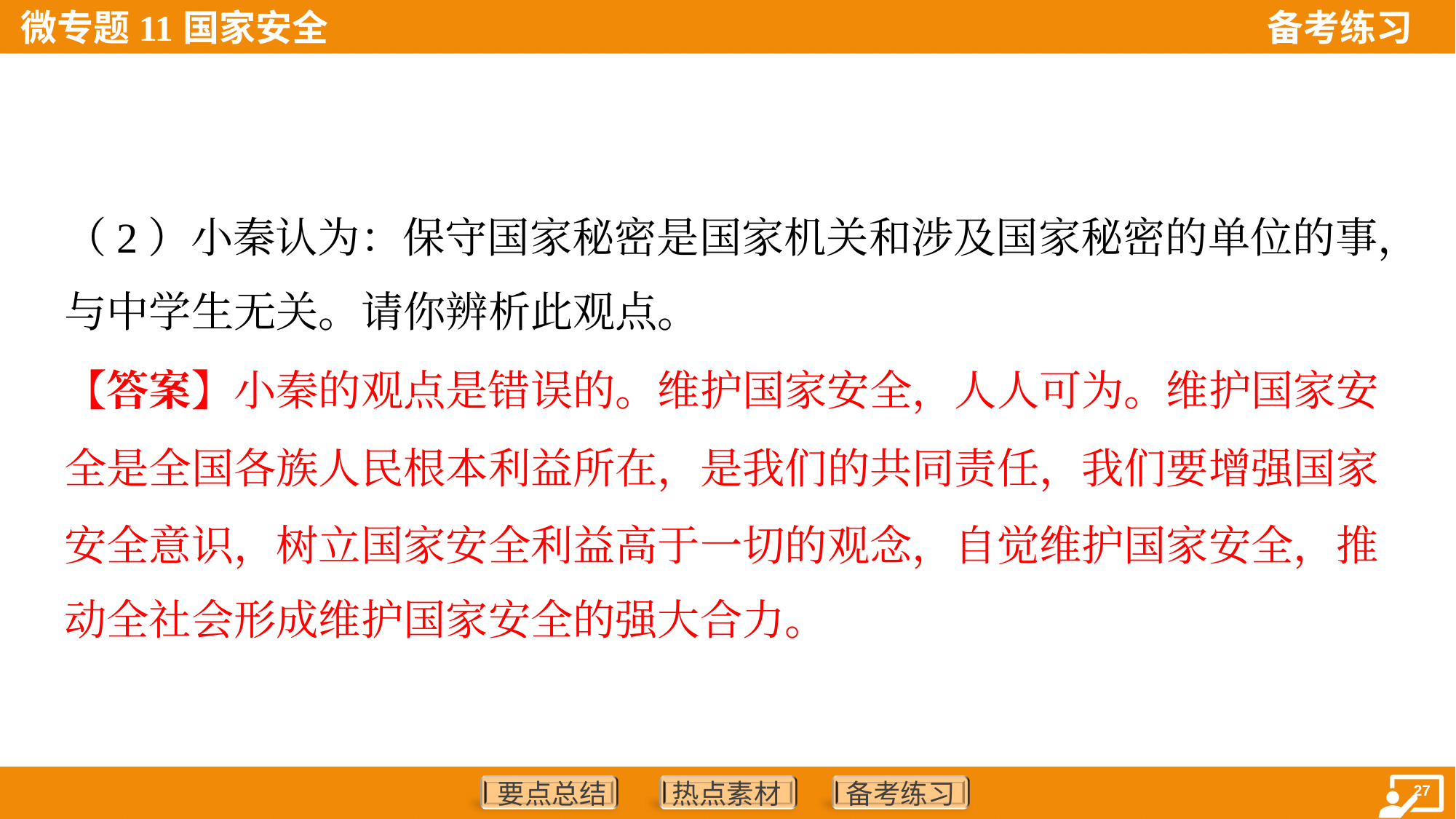

（2）小秦认为：保守国家秘密是国家机关和涉及国家秘密的单位的事，
与中学生无关。请你辨析此观点。
【答案】小秦的观点是错误的。维护国家安全，人人可为。维护国家安
全是全国各族人民根本利益所在，是我们的共同责任，我们要增强国家
安全意识，树立国家安全利益高于一切的观念，自觉维护国家安全，推
动全社会形成维护国家安全的强大合力。